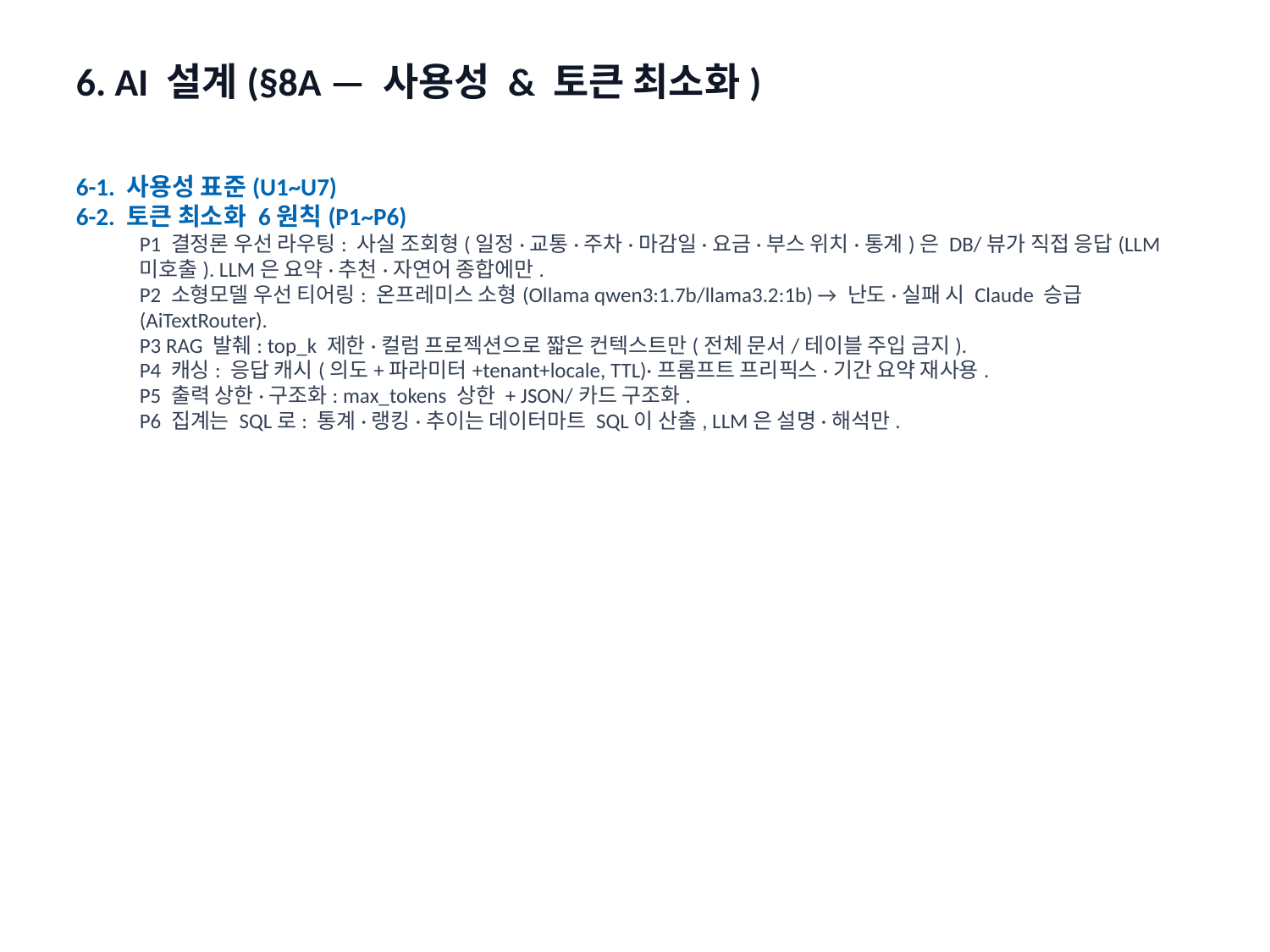

6. AI 설계(§8A — 사용성 & 토큰 최소화)
6-1. 사용성 표준(U1~U7)
6-2. 토큰 최소화 6원칙(P1~P6)
P1 결정론 우선 라우팅: 사실 조회형(일정·교통·주차·마감일·요금·부스 위치·통계)은 DB/뷰가 직접 응답(LLM 미호출). LLM은 요약·추천·자연어 종합에만.
P2 소형모델 우선 티어링: 온프레미스 소형(Ollama qwen3:1.7b/llama3.2:1b) → 난도·실패 시 Claude 승급(AiTextRouter).
P3 RAG 발췌: top_k 제한·컬럼 프로젝션으로 짧은 컨텍스트만(전체 문서/테이블 주입 금지).
P4 캐싱: 응답 캐시(의도+파라미터+tenant+locale, TTL)·프롬프트 프리픽스·기간 요약 재사용.
P5 출력 상한·구조화: max_tokens 상한 + JSON/카드 구조화.
P6 집계는 SQL로: 통계·랭킹·추이는 데이터마트 SQL이 산출, LLM은 설명·해석만.